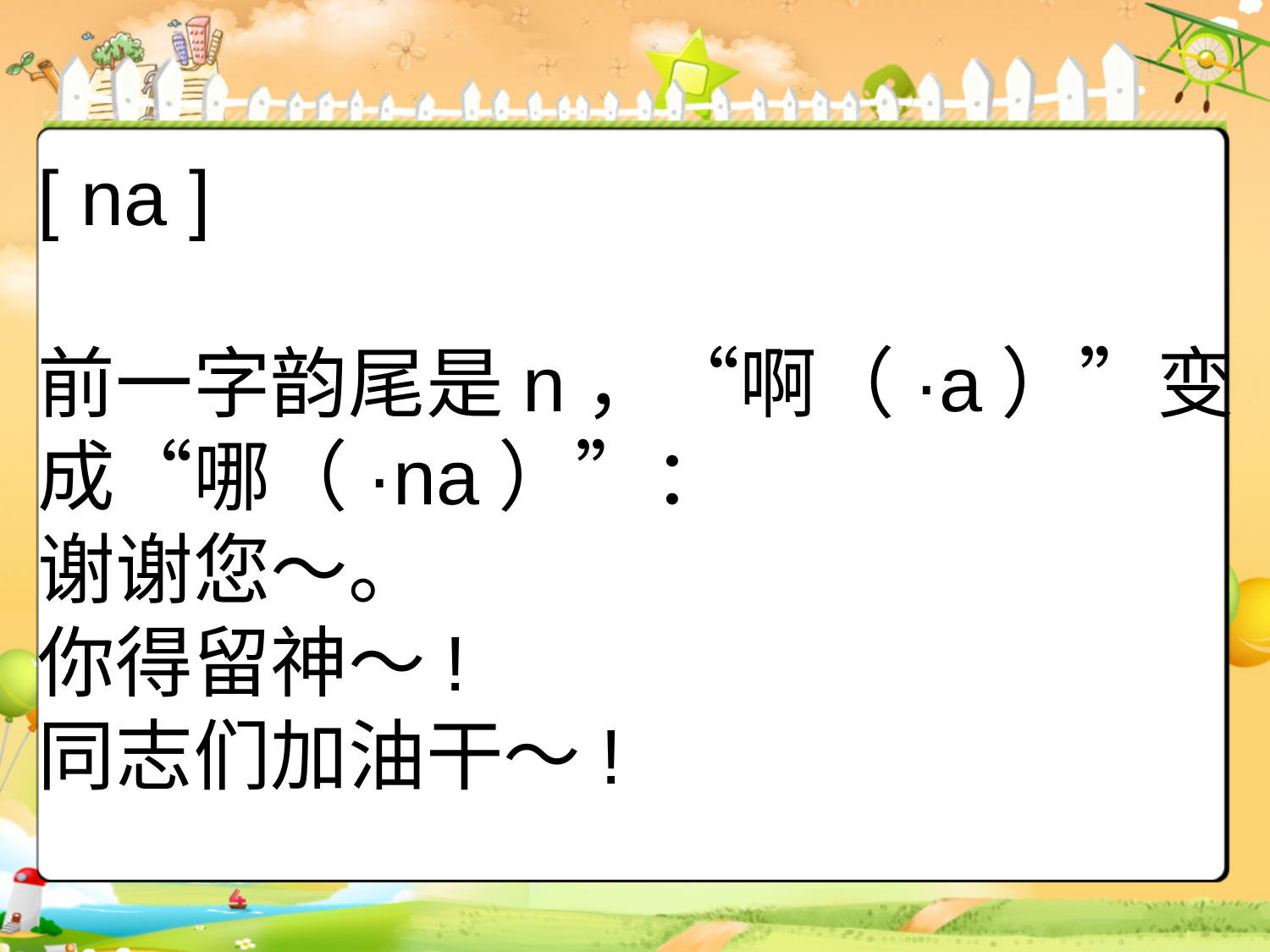

# [ na ] 前一字韵尾是n，“啊（·a）”变成“哪（·na）”： 谢谢您～。 你得留神～! 同志们加油干～!